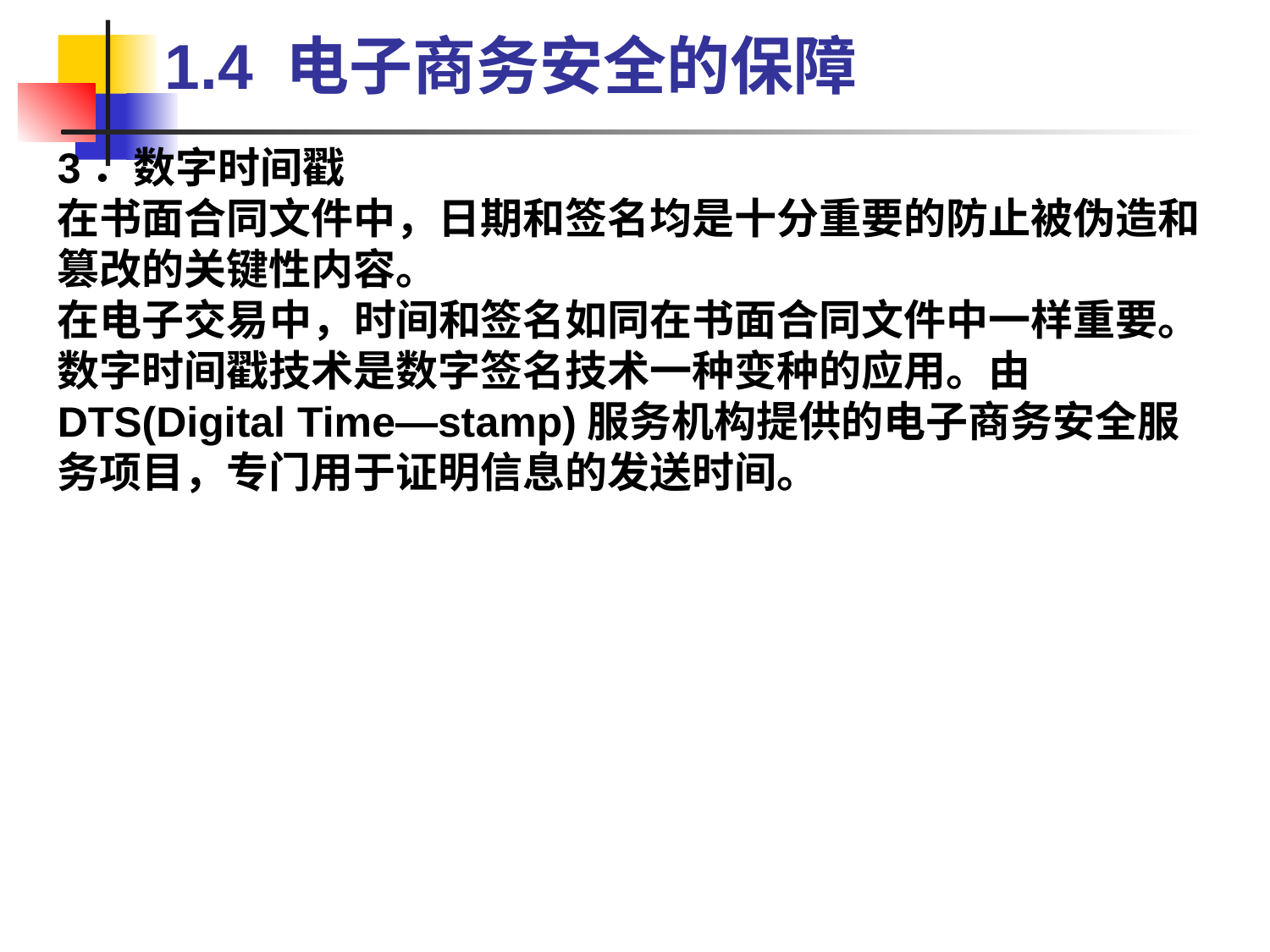

1.4 电子商务安全的保障
3．数字时间戳
在书面合同文件中，日期和签名均是十分重要的防止被伪造和篡改的关键性内容。
在电子交易中，时间和签名如同在书面合同文件中一样重要。数字时间戳技术是数字签名技术一种变种的应用。由DTS(Digital Time—stamp)服务机构提供的电子商务安全服务项目，专门用于证明信息的发送时间。